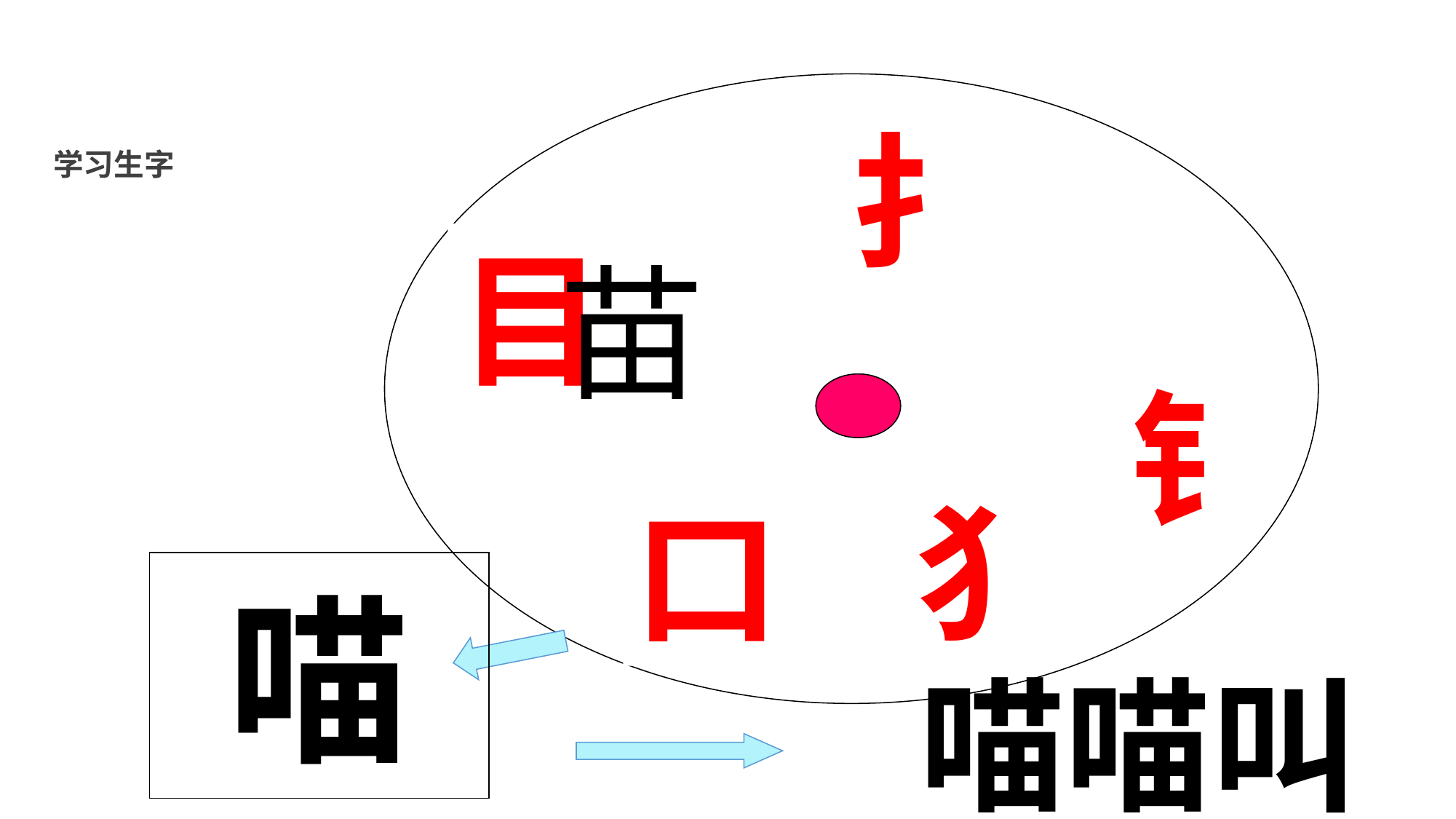

扌
学习生字
目
苗
钅

犭
口
喵

喵喵叫